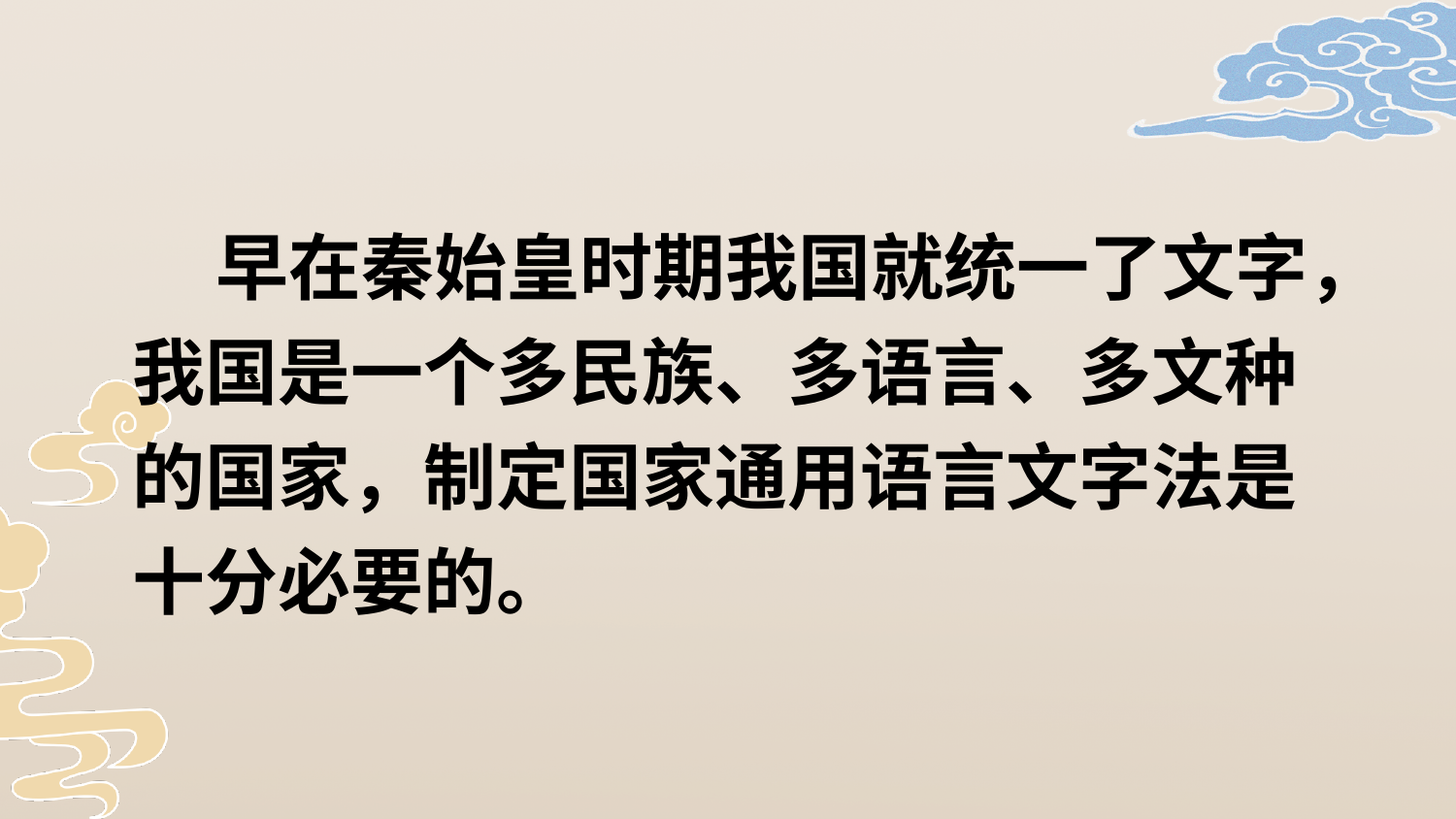

早在秦始皇时期我国就统一了文字，我国是一个多民族、多语言、多文种的国家，制定国家通用语言文字法是十分必要的。